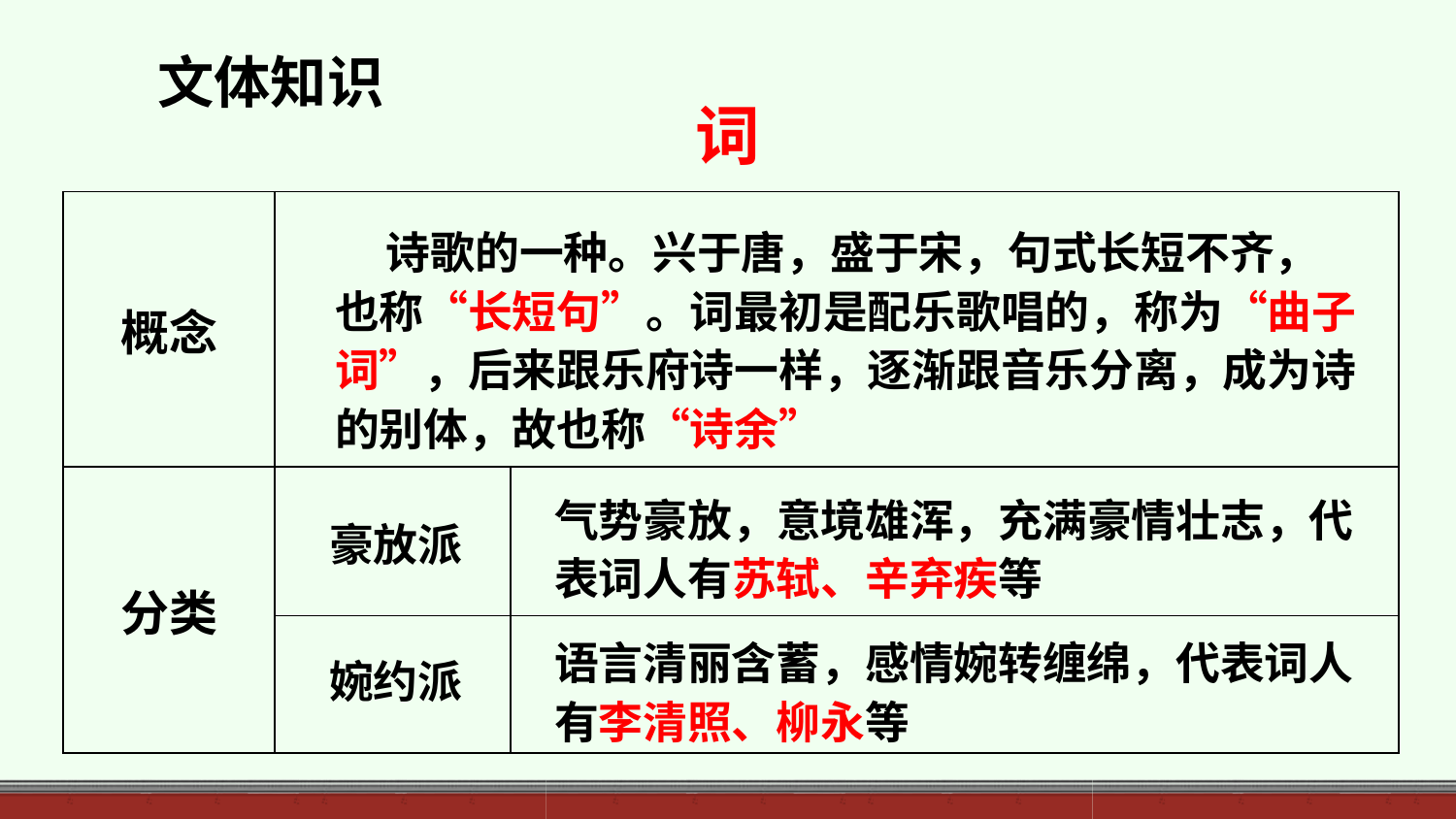

文体知识
词
| 概念 |  |  |
| --- | --- | --- |
| 分类 |  |  |
|  |  |  |
    诗歌的一种。兴于唐，盛于宋，句式长短不齐，也称“长短句”。词最初是配乐歌唱的，称为“曲子词”，后来跟乐府诗一样，逐渐跟音乐分离，成为诗的别体，故也称“诗余”
气势豪放，意境雄浑，充满豪情壮志，代表词人有苏轼、辛弃疾等
豪放派
语言清丽含蓄，感情婉转缠绵，代表词人有李清照、柳永等
婉约派